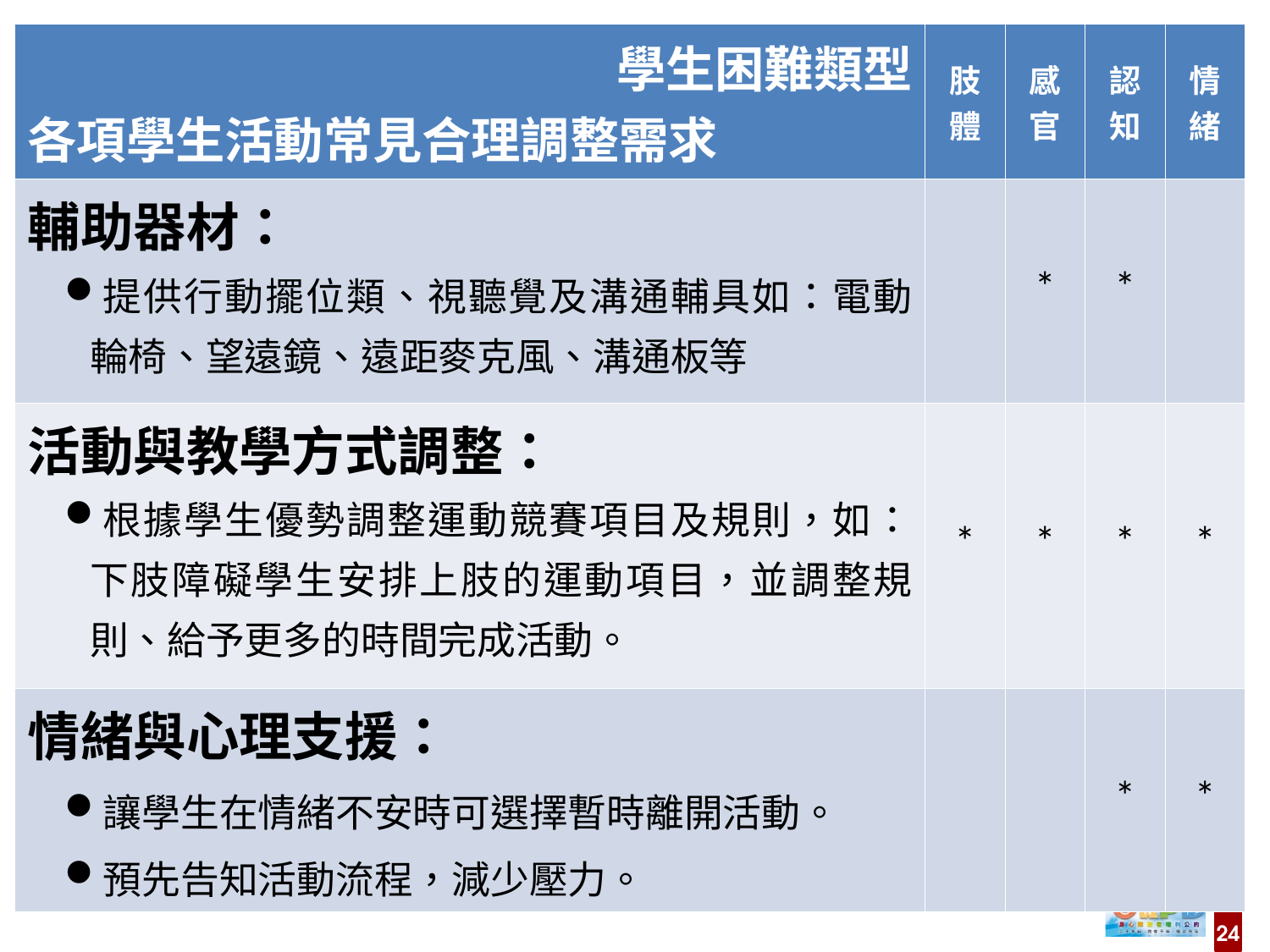

| 學生困難類型 各項學生活動常見合理調整需求 | 肢體 | 感官 | 認知 | 情緒 |
| --- | --- | --- | --- | --- |
| 輔助器材： 提供行動擺位類、視聽覺及溝通輔具如：電動輪椅、望遠鏡、遠距麥克風、溝通板等 |  | \* | \* |  |
| 活動與教學方式調整： 根據學生優勢調整運動競賽項目及規則，如：下肢障礙學生安排上肢的運動項目，並調整規則、給予更多的時間完成活動。 | \* | \* | \* | \* |
| 情緒與心理支援： 讓學生在情緒不安時可選擇暫時離開活動。 預先告知活動流程，減少壓力。 |  |  | \* | \* |
24